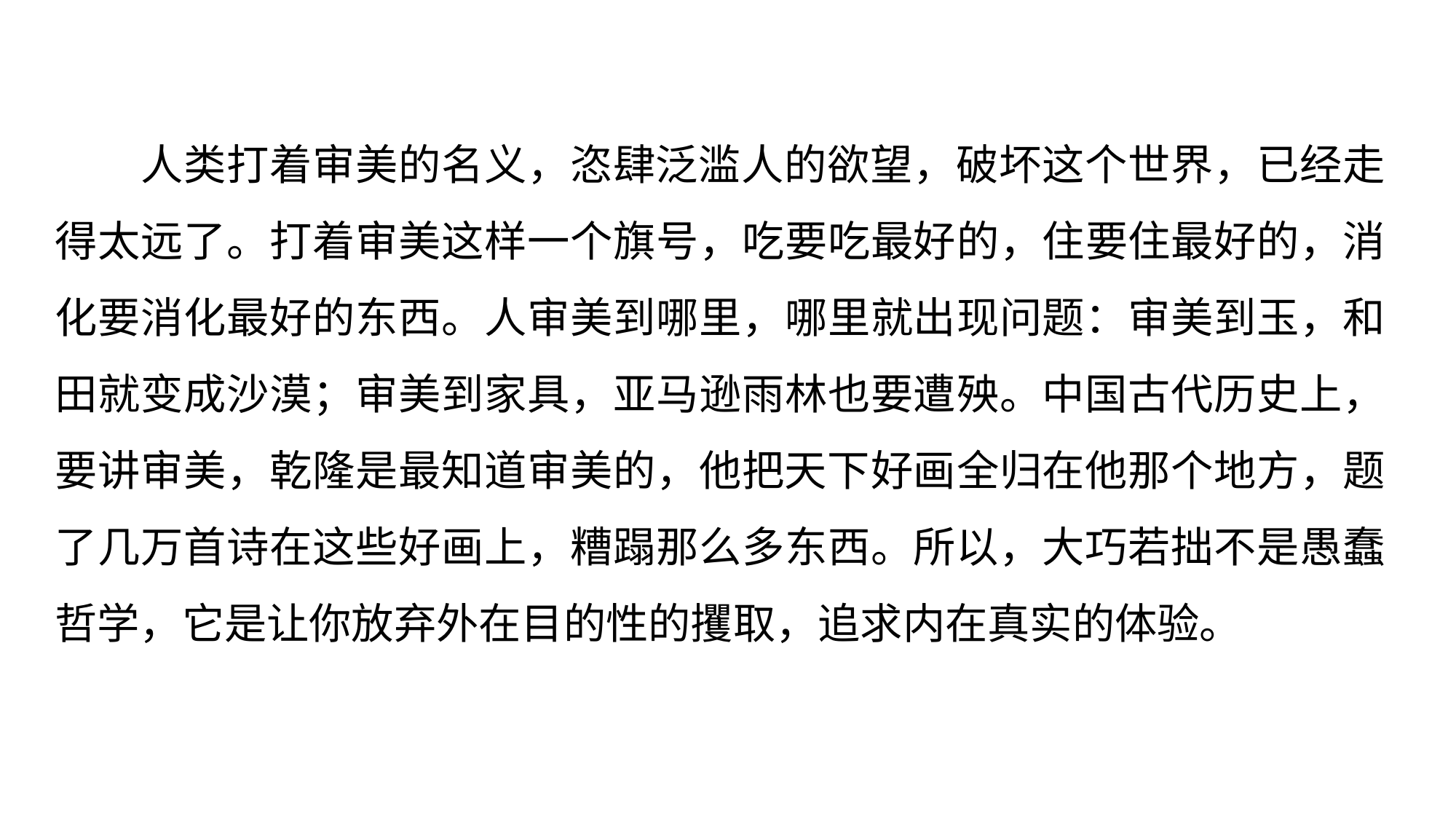

人类打着审美的名义，恣肆泛滥人的欲望，破坏这个世界，已经走得太远了。打着审美这样一个旗号，吃要吃最好的，住要住最好的，消化要消化最好的东西。人审美到哪里，哪里就出现问题：审美到玉，和田就变成沙漠；审美到家具，亚马逊雨林也要遭殃。中国古代历史上，要讲审美，乾隆是最知道审美的，他把天下好画全归在他那个地方，题了几万首诗在这些好画上，糟蹋那么多东西。所以，大巧若拙不是愚蠢哲学，它是让你放弃外在目的性的攫取，追求内在真实的体验。